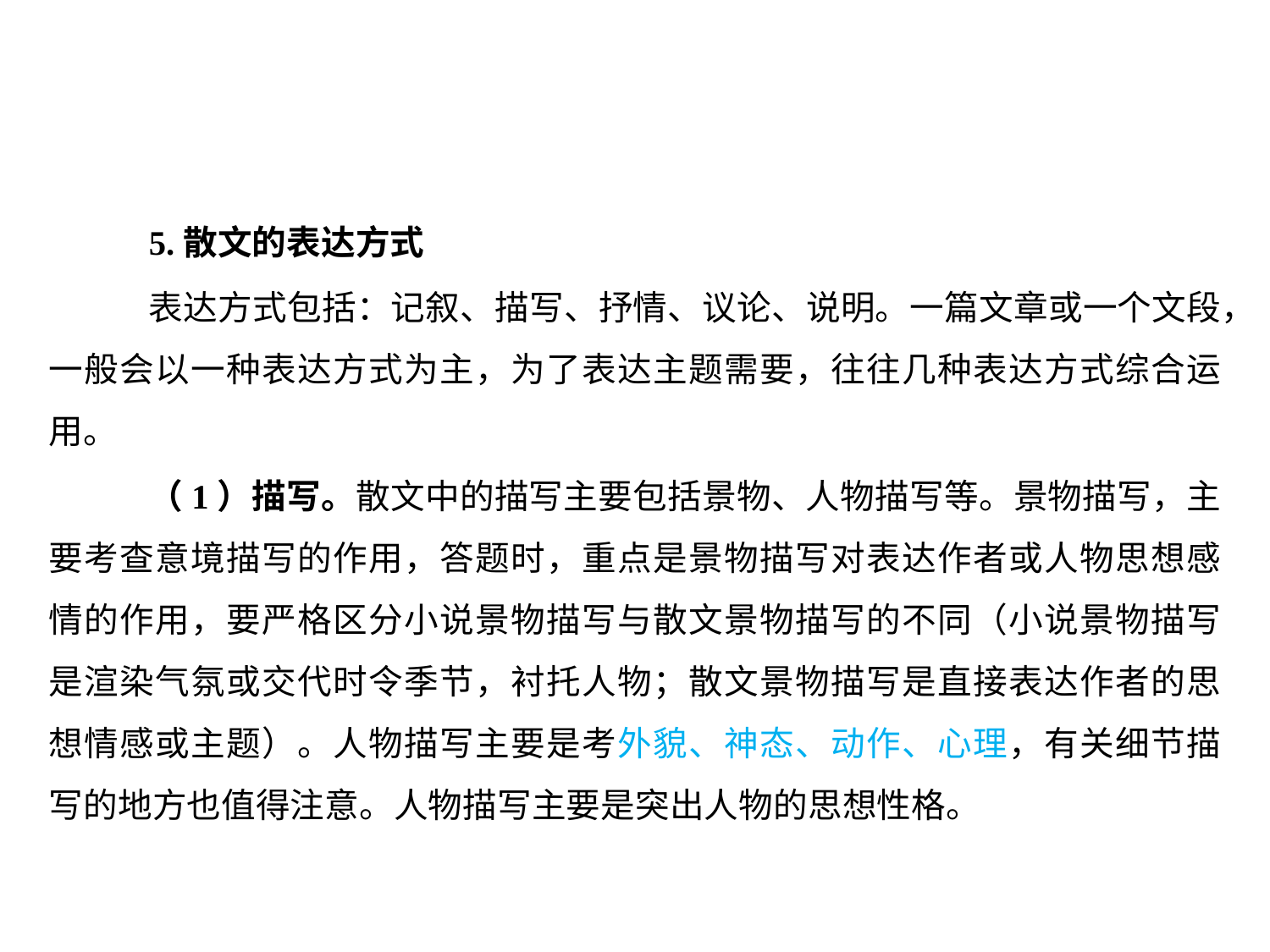

5.散文的表达方式
表达方式包括：记叙、描写、抒情、议论、说明。一篇文章或一个文段，一般会以一种表达方式为主，为了表达主题需要，往往几种表达方式综合运用。
（1）描写。散文中的描写主要包括景物、人物描写等。景物描写，主要考查意境描写的作用，答题时，重点是景物描写对表达作者或人物思想感情的作用，要严格区分小说景物描写与散文景物描写的不同（小说景物描写是渲染气氛或交代时令季节，衬托人物；散文景物描写是直接表达作者的思想情感或主题）。人物描写主要是考外貌、神态、动作、心理，有关细节描写的地方也值得注意。人物描写主要是突出人物的思想性格。